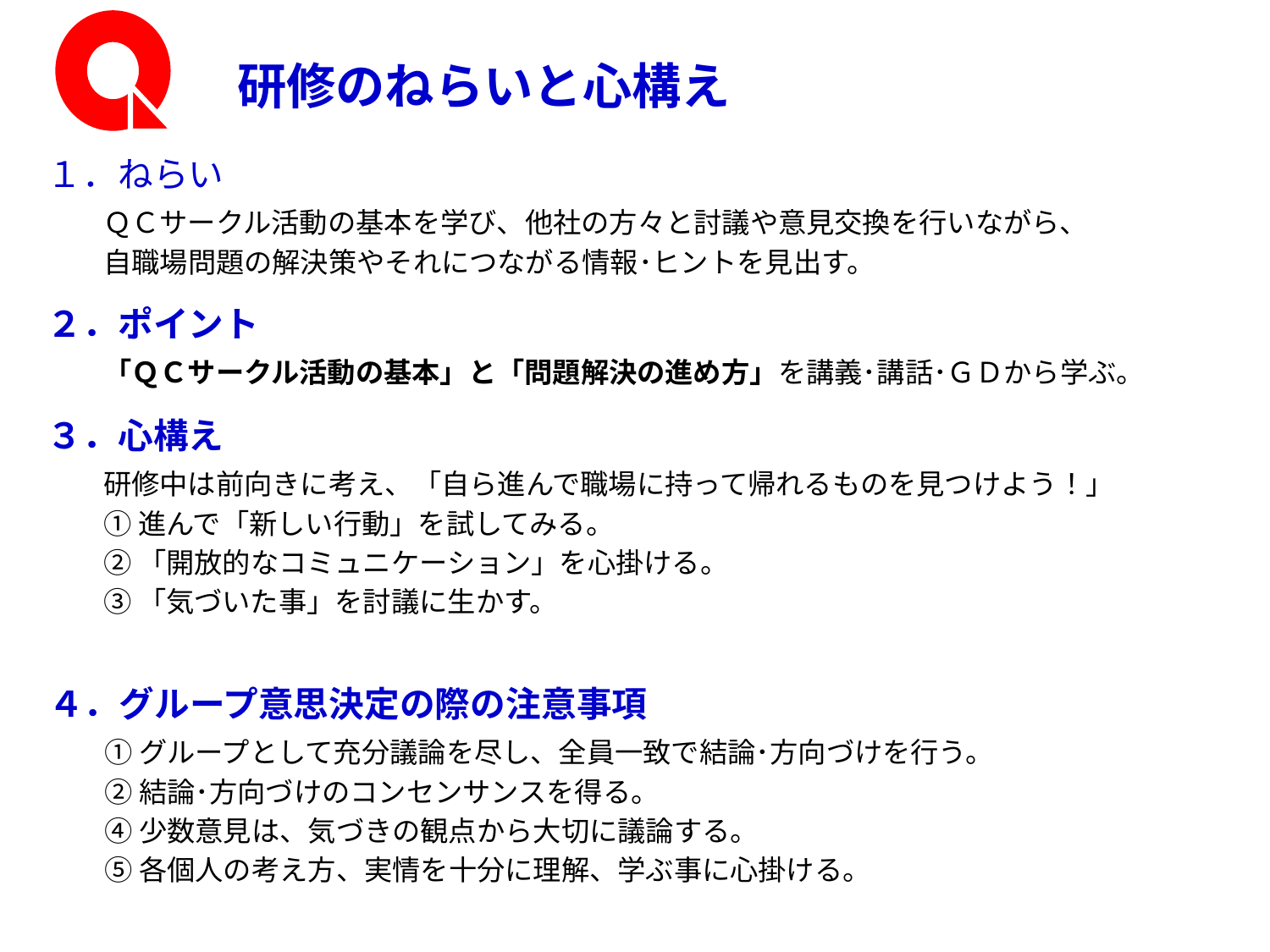

研修のねらいと心構え
１．ねらい
　　ＱＣサークル活動の基本を学び、他社の方々と討議や意見交換を行いながら、
　　自職場問題の解決策やそれにつながる情報･ヒントを見出す。
２．ポイント
　　「ＱＣサークル活動の基本」と「問題解決の進め方」を講義･講話･ＧＤから学ぶ。
３．心構え
　　研修中は前向きに考え、「自ら進んで職場に持って帰れるものを見つけよう！」
　　① 進んで「新しい行動」を試してみる。
　　② 「開放的なコミュニケーション」を心掛ける。
　　③ 「気づいた事」を討議に生かす。

４．グループ意思決定の際の注意事項
　　① グループとして充分議論を尽し、全員一致で結論･方向づけを行う。
　　② 結論･方向づけのコンセンサンスを得る。
　　④ 少数意見は、気づきの観点から大切に議論する。
　　⑤ 各個人の考え方、実情を十分に理解、学ぶ事に心掛ける。